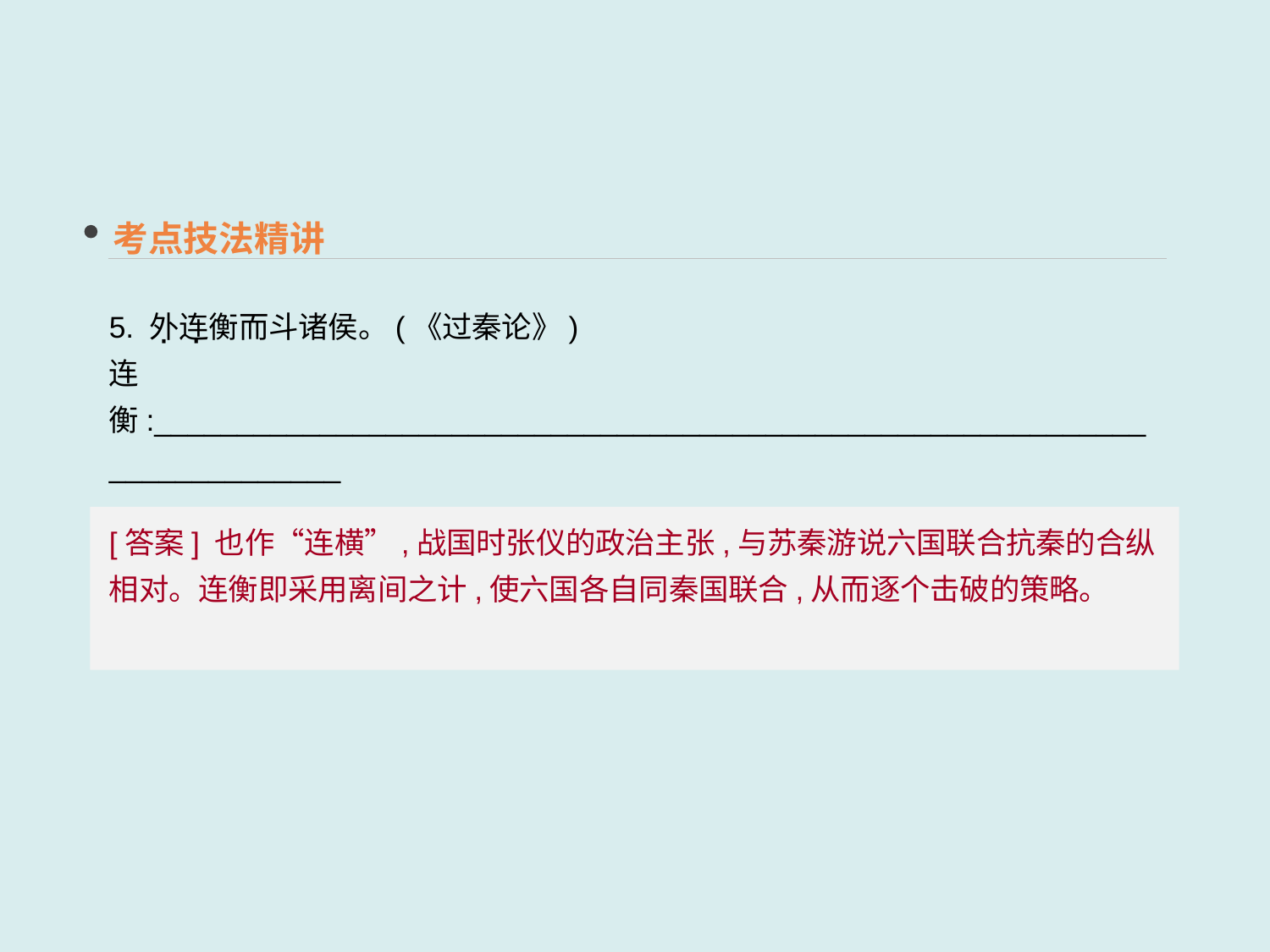

考点技法精讲

5. 外连衡而斗诸侯。(《过秦论》)
连衡:__________________________________________________________________________

 ·  ·

[答案] 也作“连横”,战国时张仪的政治主张,与苏秦游说六国联合抗秦的合纵相对。连衡即采用离间之计,使六国各自同秦国联合,从而逐个击破的策略。